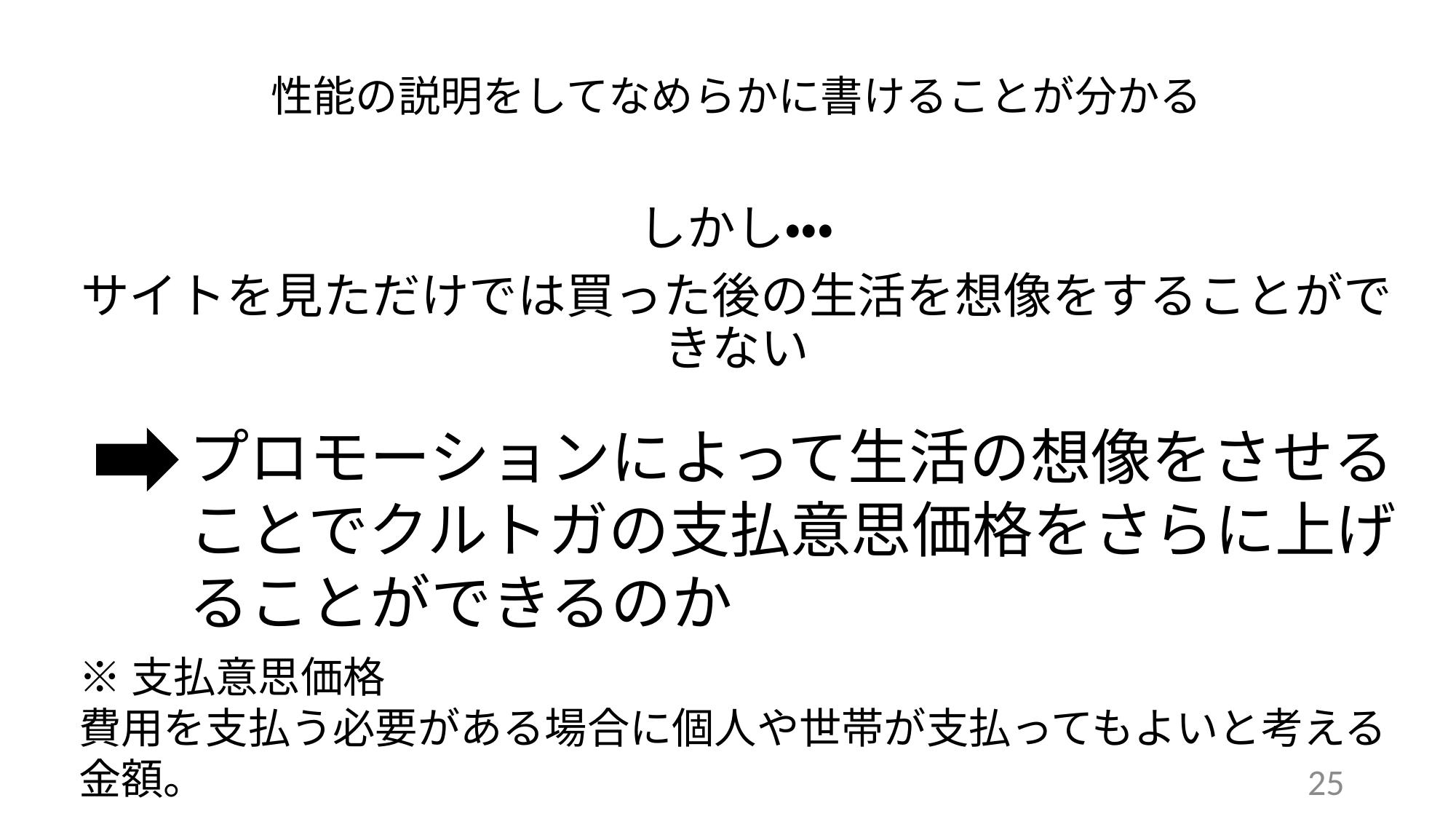

性能の説明をしてなめらかに書けることが分かる

しかし・・・
サイトを見ただけでは買った後の生活を想像をすることができない

プロモーションによって生活の想像をさせることでクルトガの支払意思価格をさらに上げることができるのか

※支払意思価格
費用を支払う必要がある場合に個人や世帯が支払ってもよいと考える金額。
25